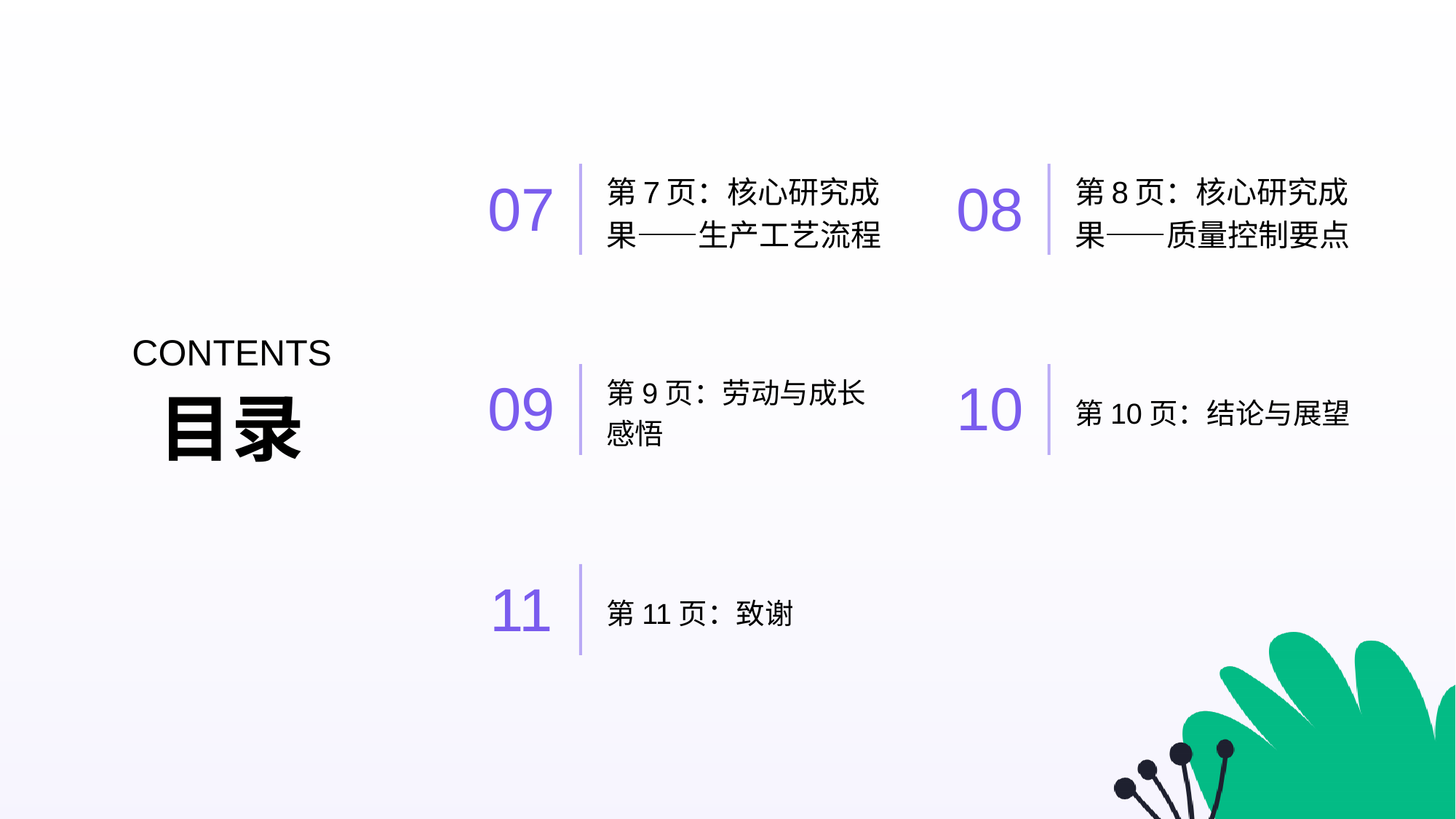

第7页：核心研究成果——生产工艺流程
第8页：核心研究成果——质量控制要点

07
08
CONTENTS
第9页：劳动与成长感悟
第10页：结论与展望

09
10
目录
第11页：致谢

11